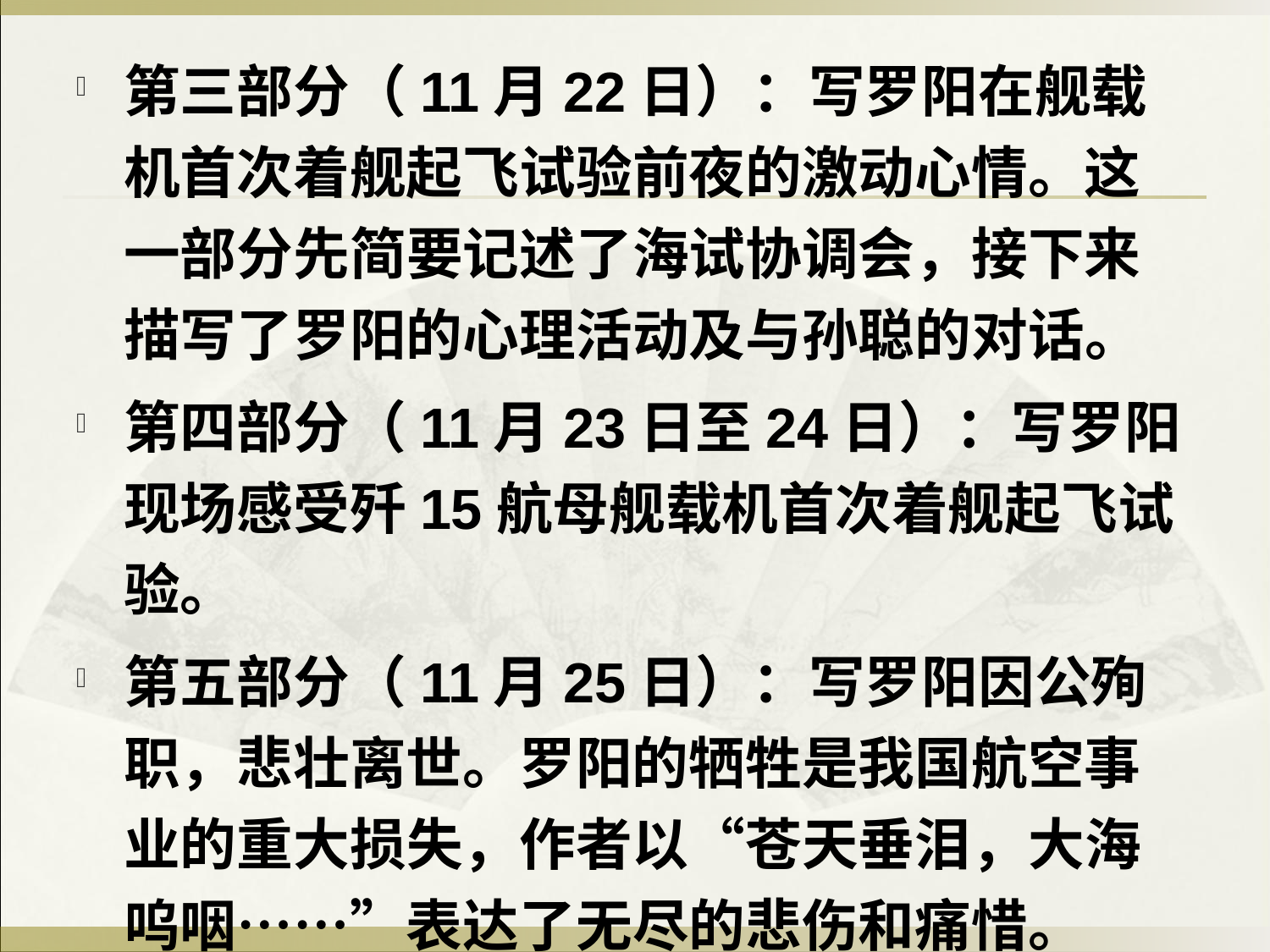

第三部分（11月22日）：写罗阳在舰载机首次着舰起飞试验前夜的激动心情。这一部分先简要记述了海试协调会，接下来描写了罗阳的心理活动及与孙聪的对话。
第四部分（11月23日至24日）：写罗阳现场感受歼15航母舰载机首次着舰起飞试验。
第五部分（11月25日）：写罗阳因公殉职，悲壮离世。罗阳的牺牲是我国航空事业的重大损失，作者以“苍天垂泪，大海呜咽……”表达了无尽的悲伤和痛惜。